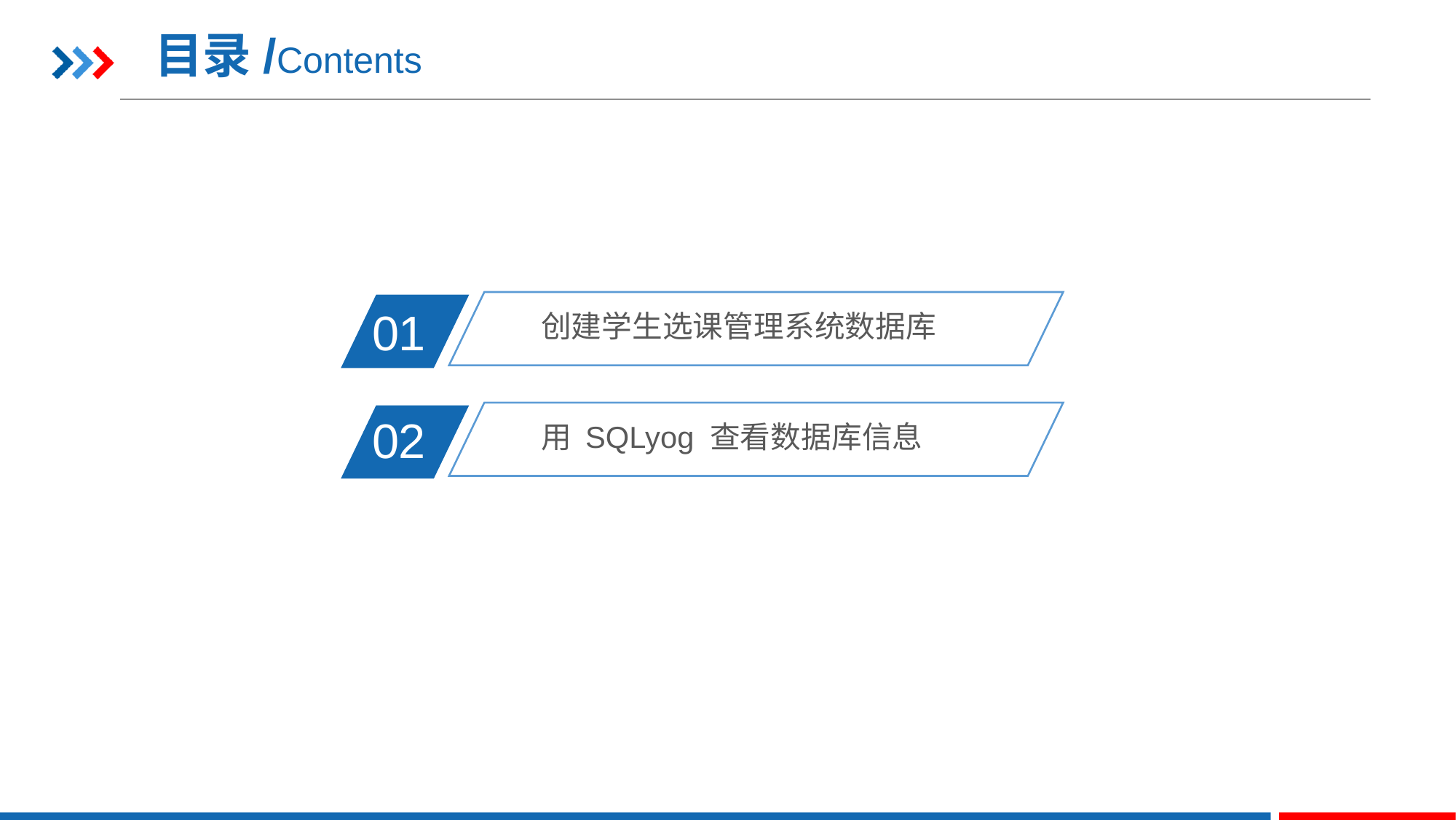

目录/Contents

创建学生选课管理系统数据库

01

用 SQLyog 查看数据库信息
02